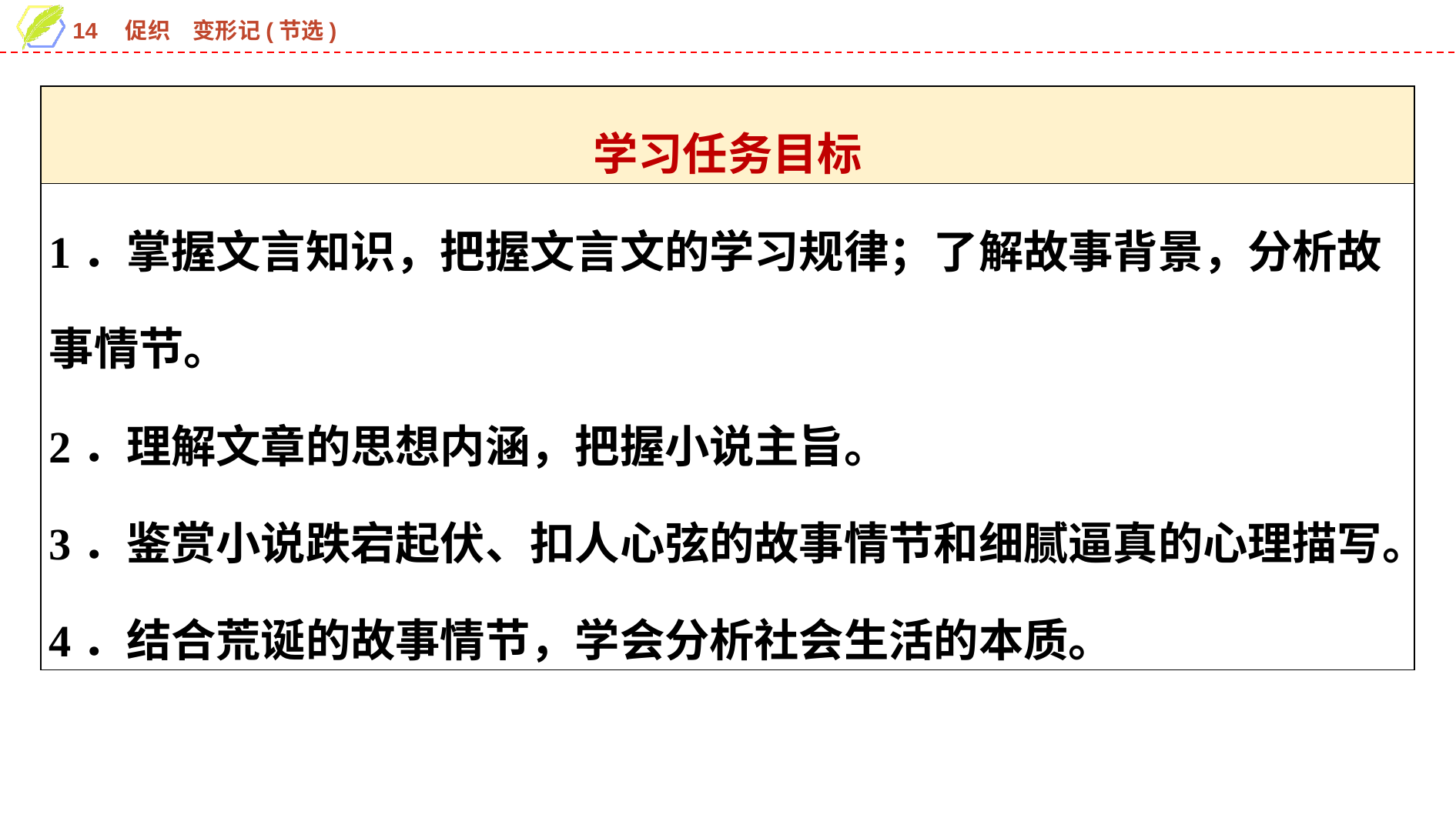

| 学习任务目标 |
| --- |
| 1．掌握文言知识，把握文言文的学习规律；了解故事背景，分析故事情节。 2．理解文章的思想内涵，把握小说主旨。 3．鉴赏小说跌宕起伏、扣人心弦的故事情节和细腻逼真的心理描写。 4．结合荒诞的故事情节，学会分析社会生活的本质。 |